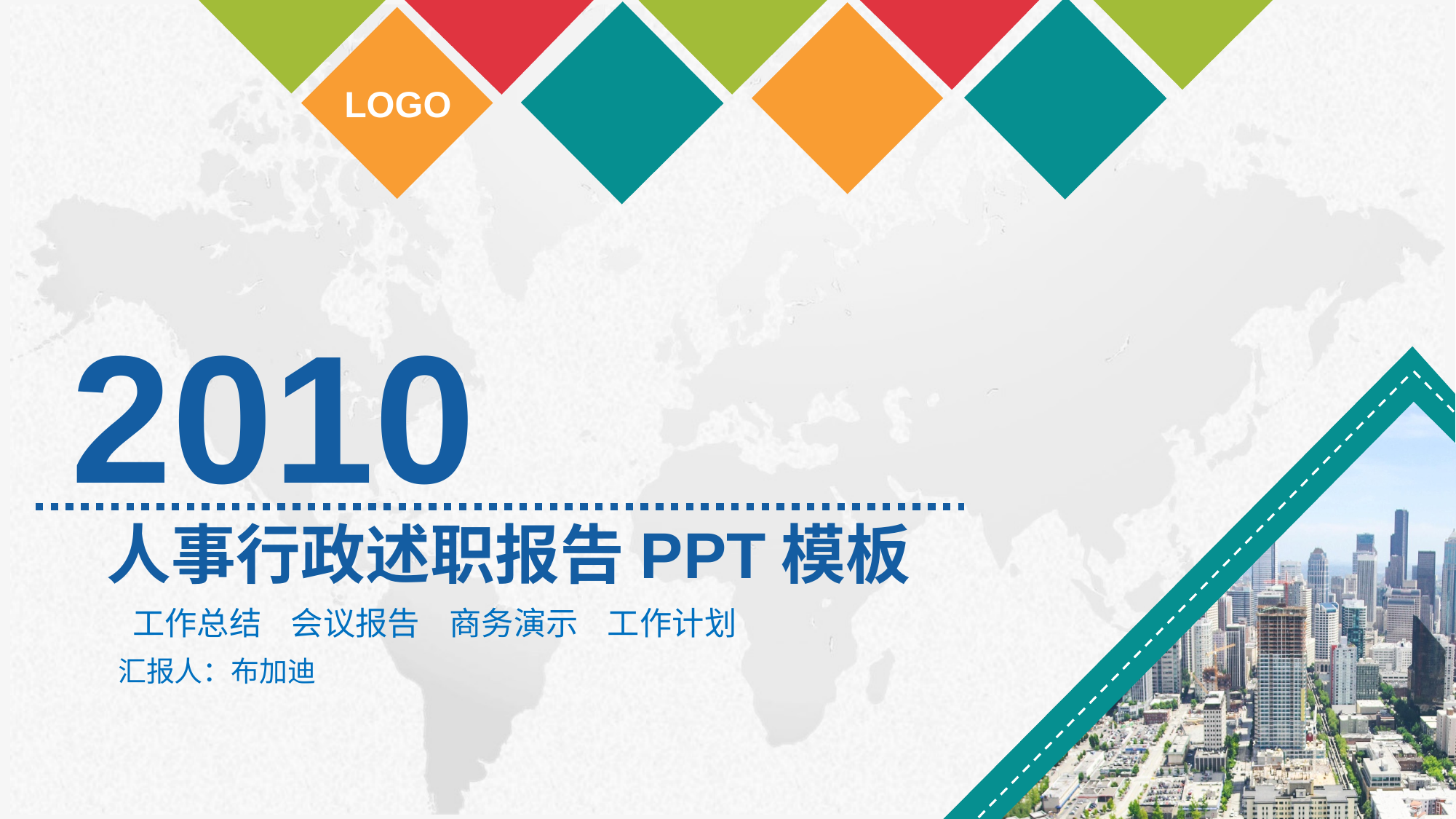

LOGO
2010

人事行政述职报告PPT模板
工作总结    会议报告    商务演示    工作计划
汇报人：布加迪